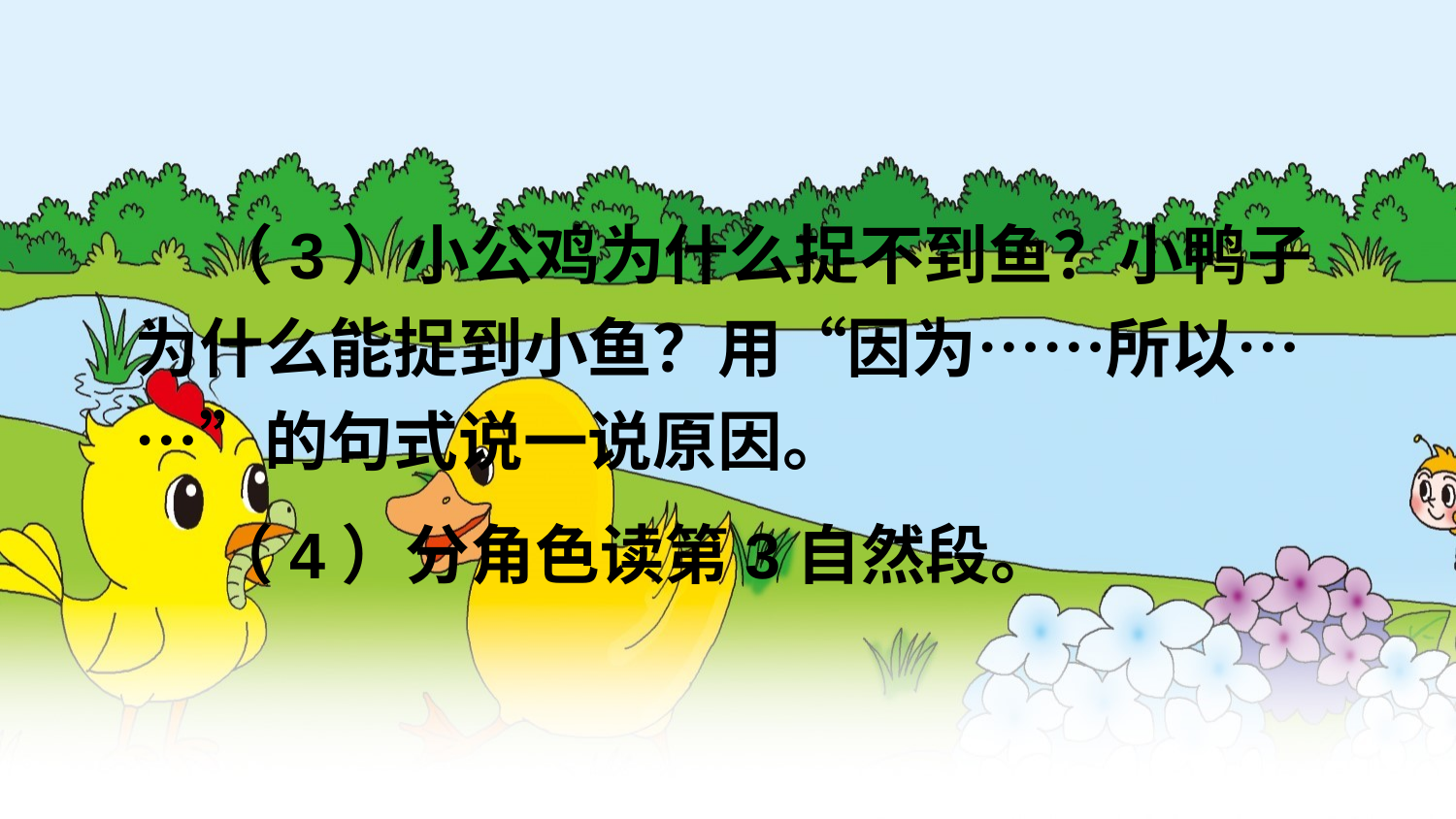

（3）小公鸡为什么捉不到鱼？小鸭子为什么能捉到小鱼？用“因为……所以……”的句式说一说原因。
    （4）分角色读第3自然段。